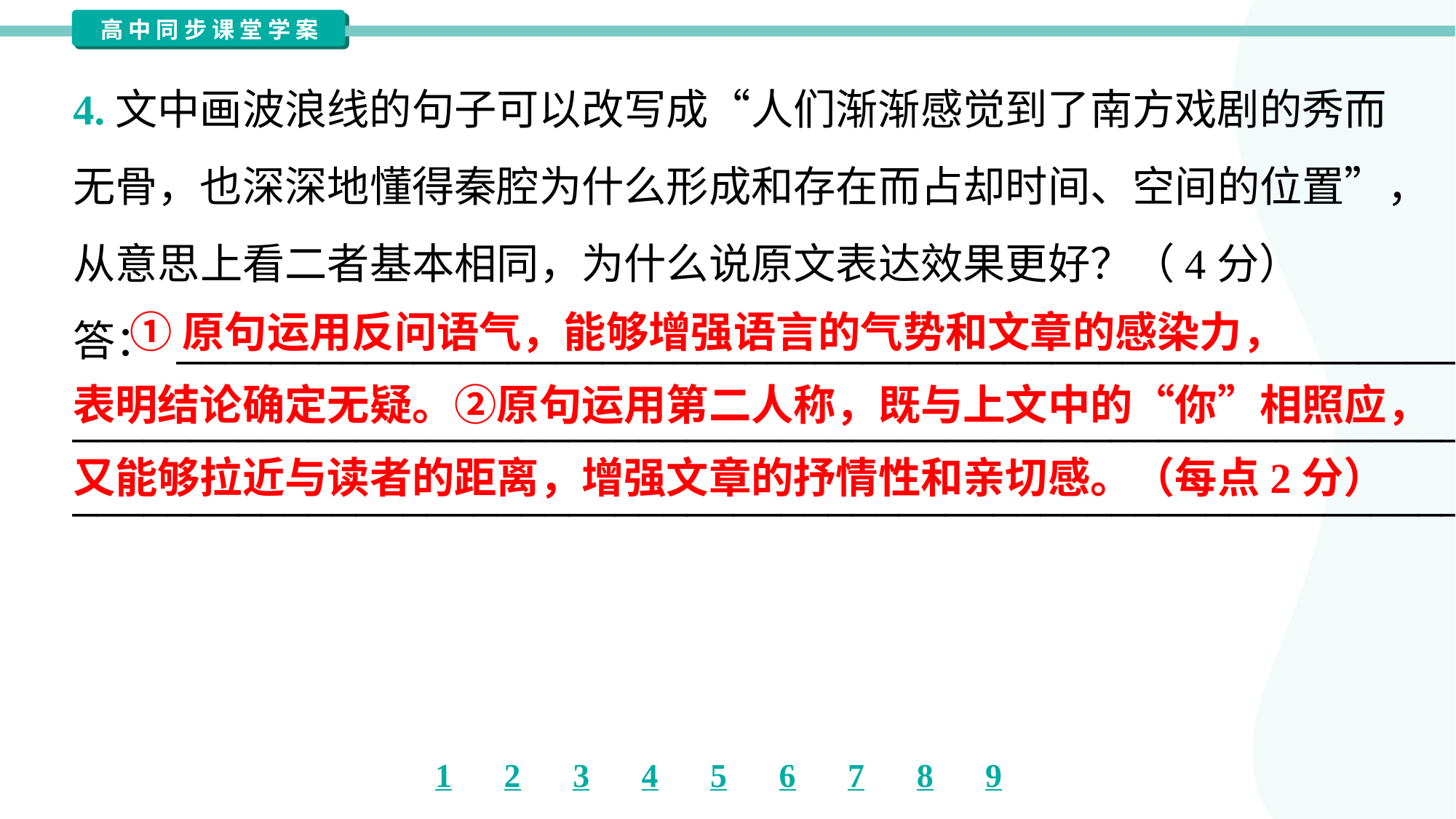

4.文中画波浪线的句子可以改写成“人们渐渐感觉到了南方戏剧的秀而
无骨，也深深地懂得秦腔为什么形成和存在而占却时间、空间的位置”，
从意思上看二者基本相同，为什么说原文表达效果更好？（4分）
答： ________________________________________________________
_____________________________________________________________
_____________________________________________________________
      ①原句运用反问语气，能够增强语言的气势和文章的感染力，
表明结论确定无疑。②原句运用第二人称，既与上文中的“你”相照应，
又能够拉近与读者的距离，增强文章的抒情性和亲切感。（每点2分）